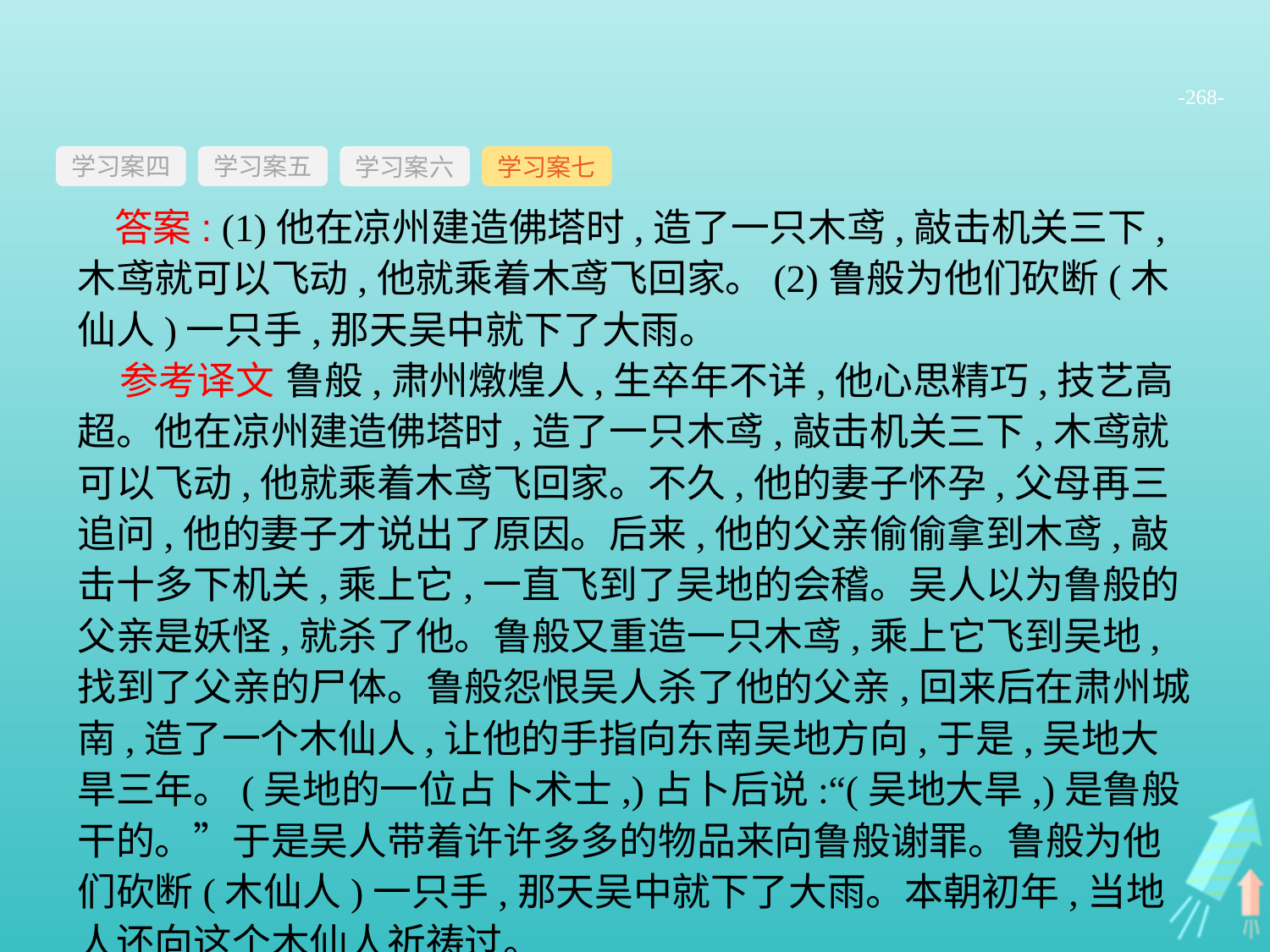

-268-
学习案四
学习案六
学习案七
学习案五
答案: (1)他在凉州建造佛塔时,造了一只木鸢,敲击机关三下,木鸢就可以飞动,他就乘着木鸢飞回家。(2)鲁般为他们砍断(木仙人)一只手,那天吴中就下了大雨。
参考译文 鲁般,肃州燉煌人,生卒年不详,他心思精巧,技艺高超。他在凉州建造佛塔时,造了一只木鸢,敲击机关三下,木鸢就可以飞动,他就乘着木鸢飞回家。不久,他的妻子怀孕,父母再三追问,他的妻子才说出了原因。后来,他的父亲偷偷拿到木鸢,敲击十多下机关,乘上它,一直飞到了吴地的会稽。吴人以为鲁般的父亲是妖怪,就杀了他。鲁般又重造一只木鸢,乘上它飞到吴地,找到了父亲的尸体。鲁般怨恨吴人杀了他的父亲,回来后在肃州城南,造了一个木仙人,让他的手指向东南吴地方向,于是,吴地大旱三年。(吴地的一位占卜术士,)占卜后说:“(吴地大旱,)是鲁般干的。”于是吴人带着许许多多的物品来向鲁般谢罪。鲁般为他们砍断(木仙人)一只手,那天吴中就下了大雨。本朝初年,当地人还向这个木仙人祈祷过。